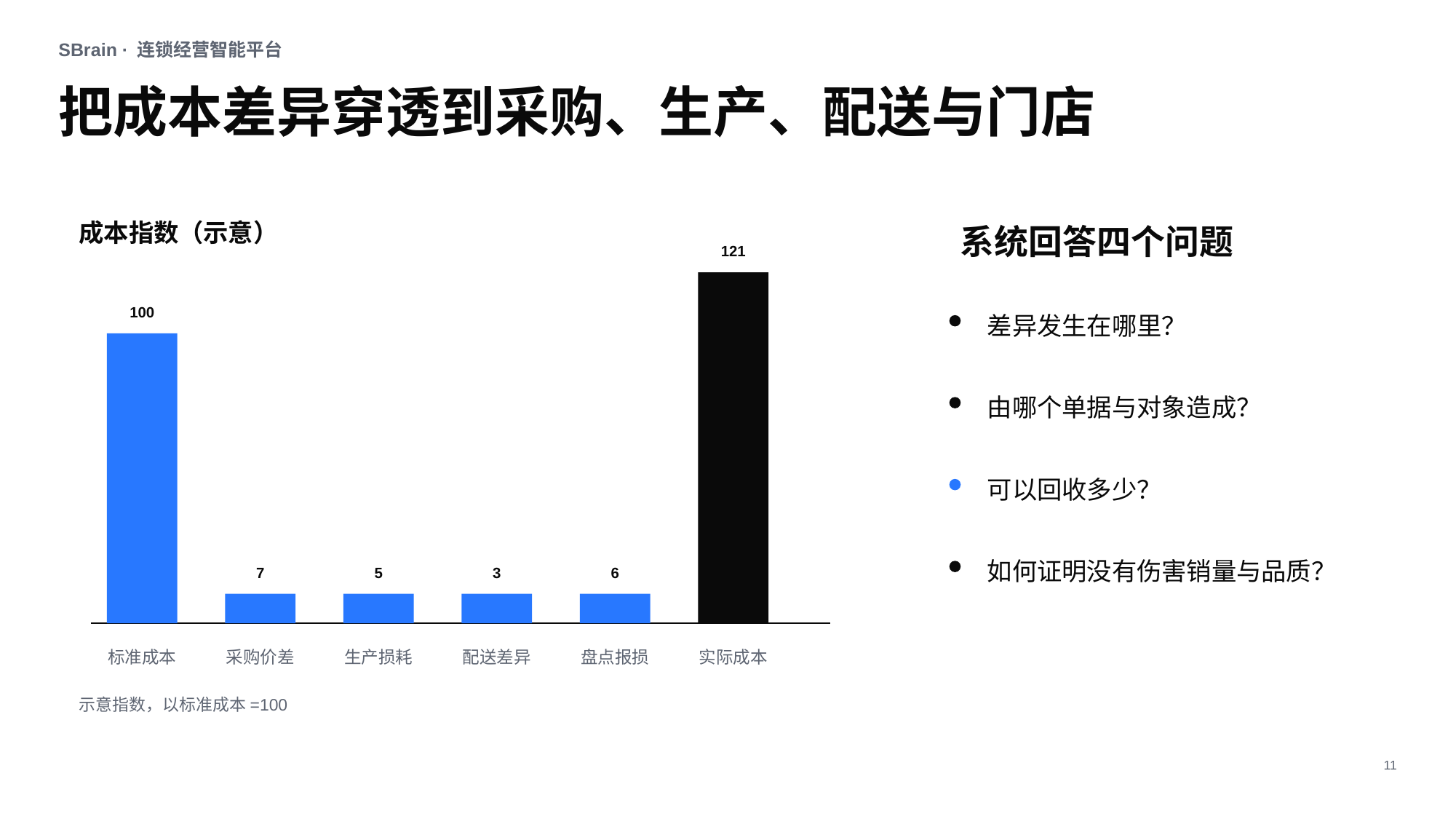

SBrain · 连锁经营智能平台
把成本差异穿透到采购、生产、配送与门店
成本指数（示意）
系统回答四个问题
121

100
差异发生在哪里？

由哪个单据与对象造成？

可以回收多少？

如何证明没有伤害销量与品质？
7
5
3
6

标准成本
采购价差
生产损耗
配送差异
盘点报损
实际成本
示意指数，以标准成本=100
11